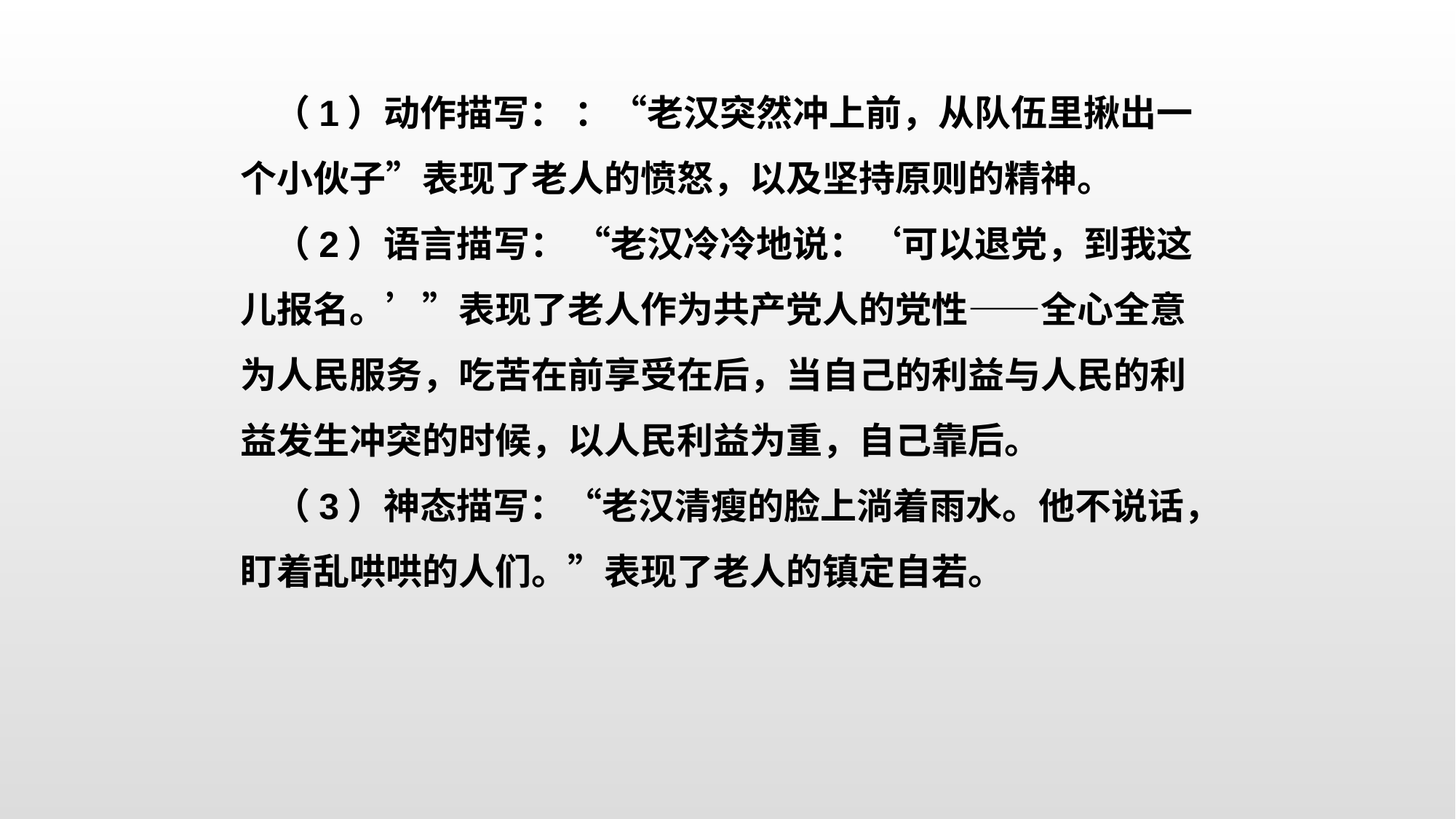

（1）动作描写： ：“老汉突然冲上前，从队伍里揪出一个小伙子”表现了老人的愤怒，以及坚持原则的精神。
   （2）语言描写： “老汉冷冷地说：‘可以退党，到我这儿报名。’”表现了老人作为共产党人的党性——全心全意为人民服务，吃苦在前享受在后，当自己的利益与人民的利益发生冲突的时候，以人民利益为重，自己靠后。
   （3）神态描写：“老汉清瘦的脸上淌着雨水。他不说话，盯着乱哄哄的人们。”表现了老人的镇定自若。